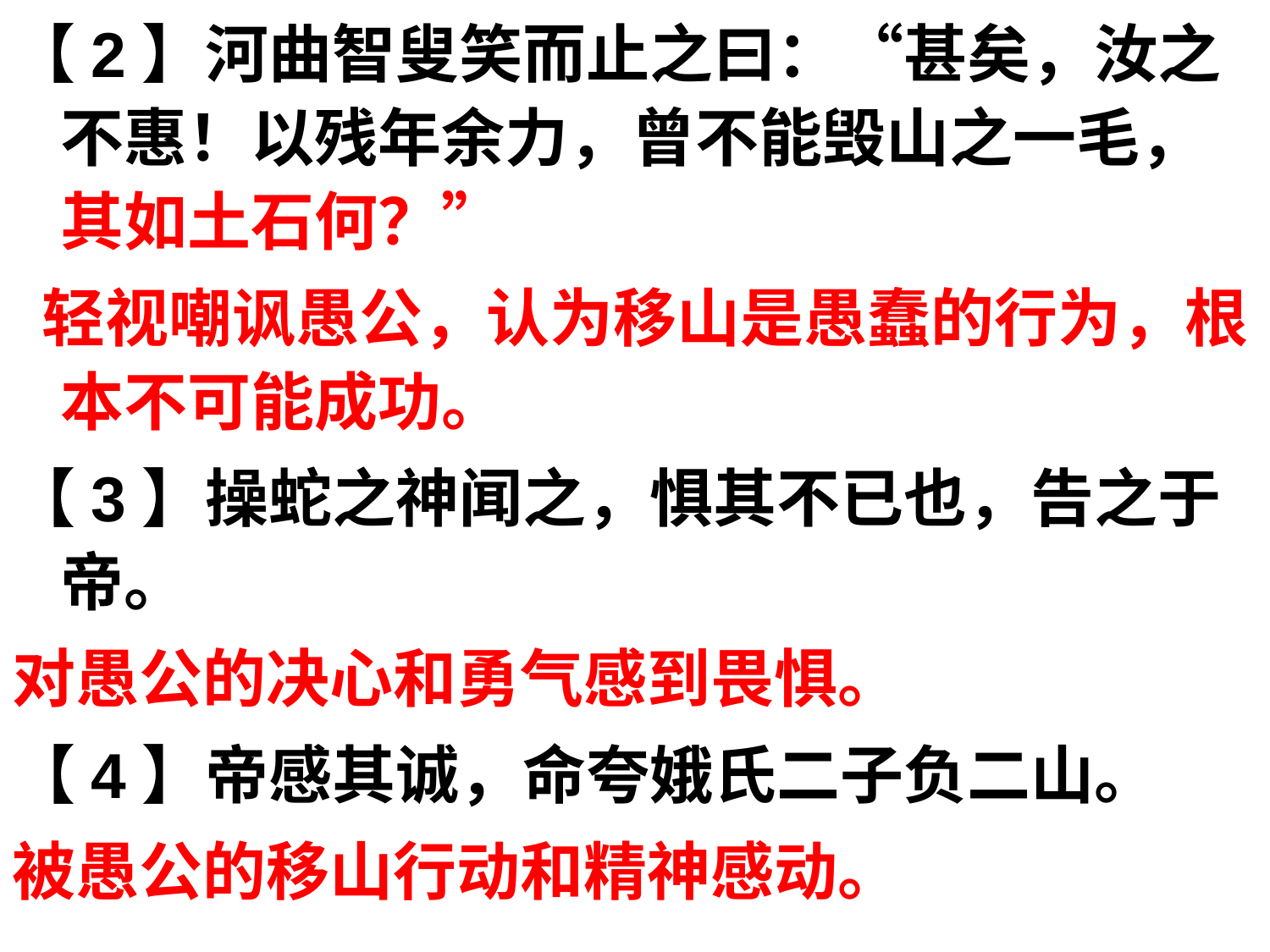

【2】河曲智叟笑而止之曰：“甚矣，汝之不惠！以残年余力，曾不能毁山之一毛，其如土石何？”
 轻视嘲讽愚公，认为移山是愚蠢的行为，根本不可能成功。
【3】操蛇之神闻之，惧其不已也，告之于帝。
对愚公的决心和勇气感到畏惧。
【4】帝感其诚，命夸娥氏二子负二山。
被愚公的移山行动和精神感动。

#